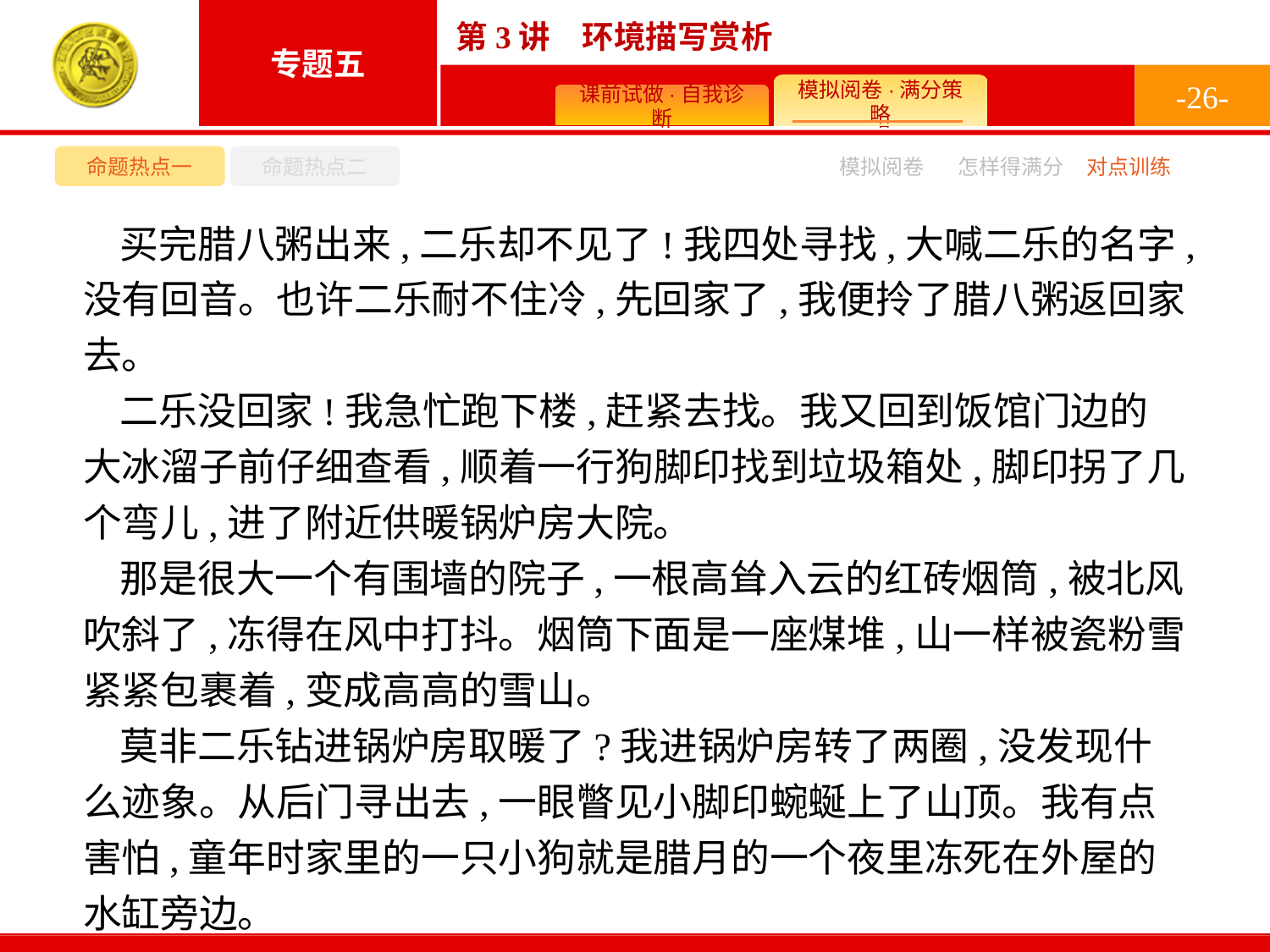

-26-
命题热点一
命题热点二
模拟阅卷
怎样得满分
对点训练
买完腊八粥出来,二乐却不见了!我四处寻找,大喊二乐的名字,没有回音。也许二乐耐不住冷,先回家了,我便拎了腊八粥返回家去。
二乐没回家!我急忙跑下楼,赶紧去找。我又回到饭馆门边的大冰溜子前仔细查看,顺着一行狗脚印找到垃圾箱处,脚印拐了几个弯儿,进了附近供暖锅炉房大院。
那是很大一个有围墙的院子,一根高耸入云的红砖烟筒,被北风吹斜了,冻得在风中打抖。烟筒下面是一座煤堆,山一样被瓷粉雪紧紧包裹着,变成高高的雪山。
莫非二乐钻进锅炉房取暖了?我进锅炉房转了两圈,没发现什么迹象。从后门寻出去,一眼瞥见小脚印蜿蜒上了山顶。我有点害怕,童年时家里的一只小狗就是腊月的一个夜里冻死在外屋的水缸旁边。